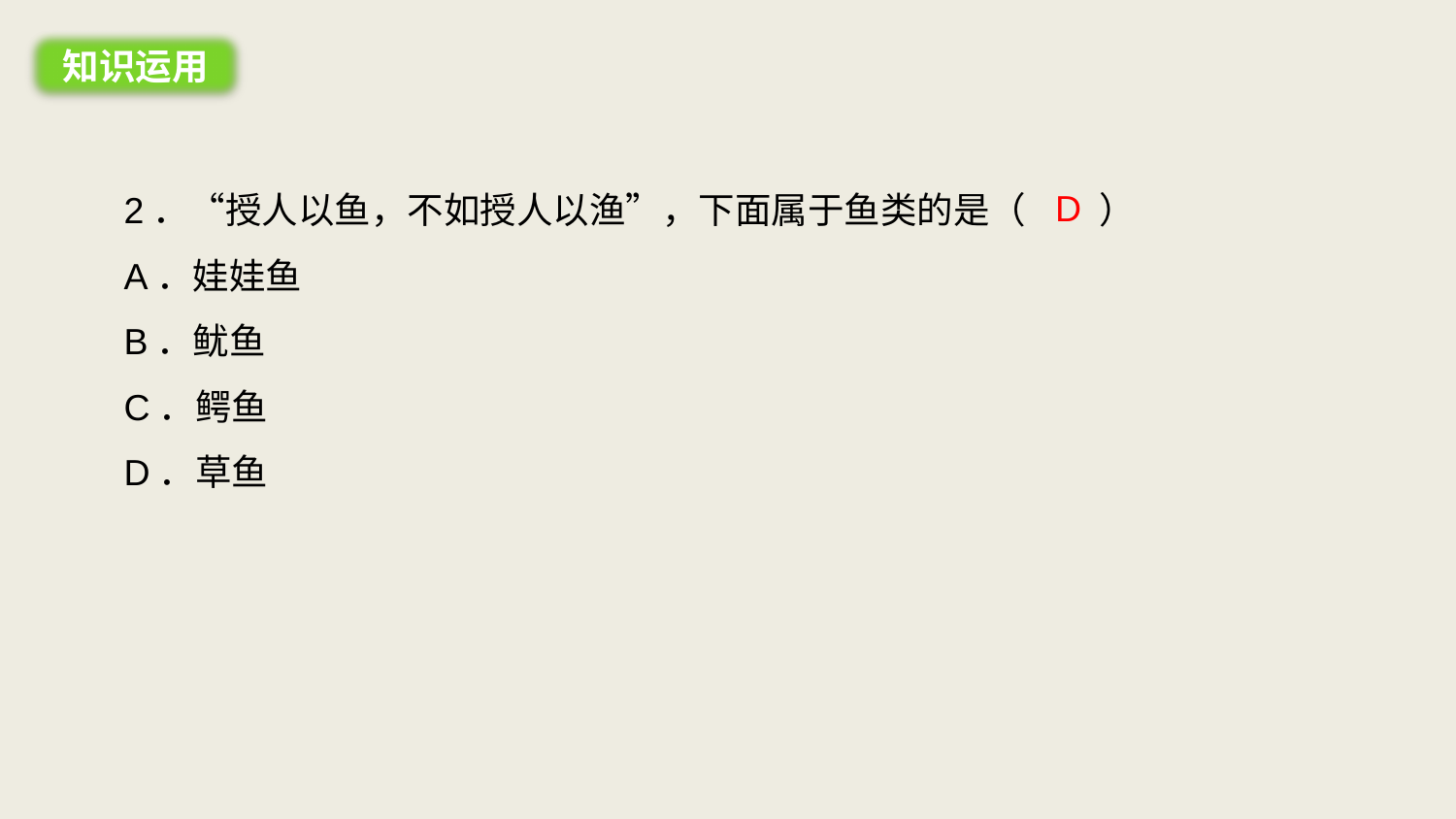

知识运用
2．“授人以鱼，不如授人以渔”，下面属于鱼类的是（　　）
A．娃娃鱼
B．鱿鱼
C．鳄鱼
D．草鱼
D